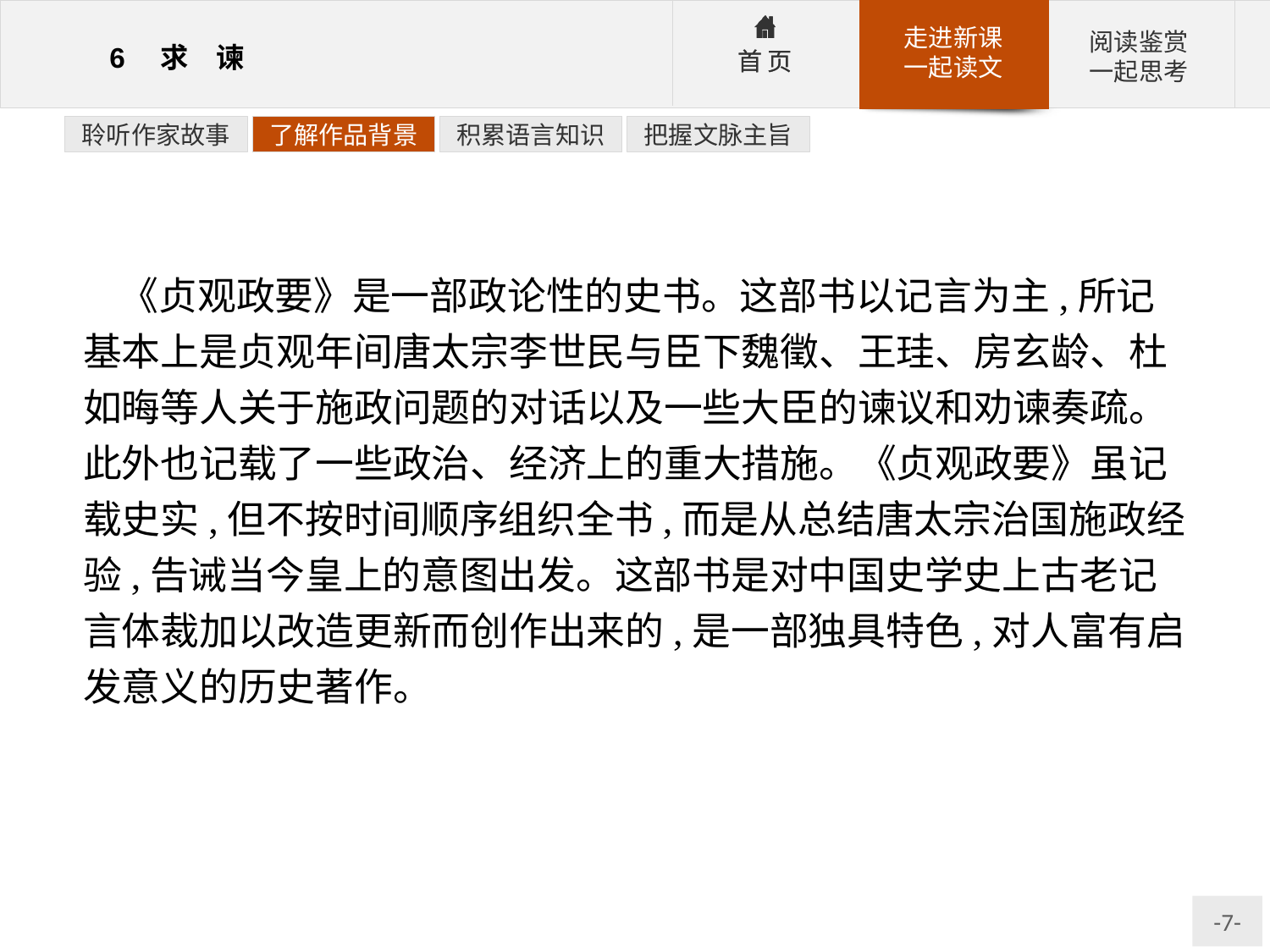

聆听作家故事
了解作品背景
积累语言知识
把握文脉主旨
《贞观政要》是一部政论性的史书。这部书以记言为主,所记基本上是贞观年间唐太宗李世民与臣下魏徵、王珪、房玄龄、杜如晦等人关于施政问题的对话以及一些大臣的谏议和劝谏奏疏。此外也记载了一些政治、经济上的重大措施。《贞观政要》虽记载史实,但不按时间顺序组织全书,而是从总结唐太宗治国施政经验,告诫当今皇上的意图出发。这部书是对中国史学史上古老记言体裁加以改造更新而创作出来的,是一部独具特色,对人富有启发意义的历史著作。